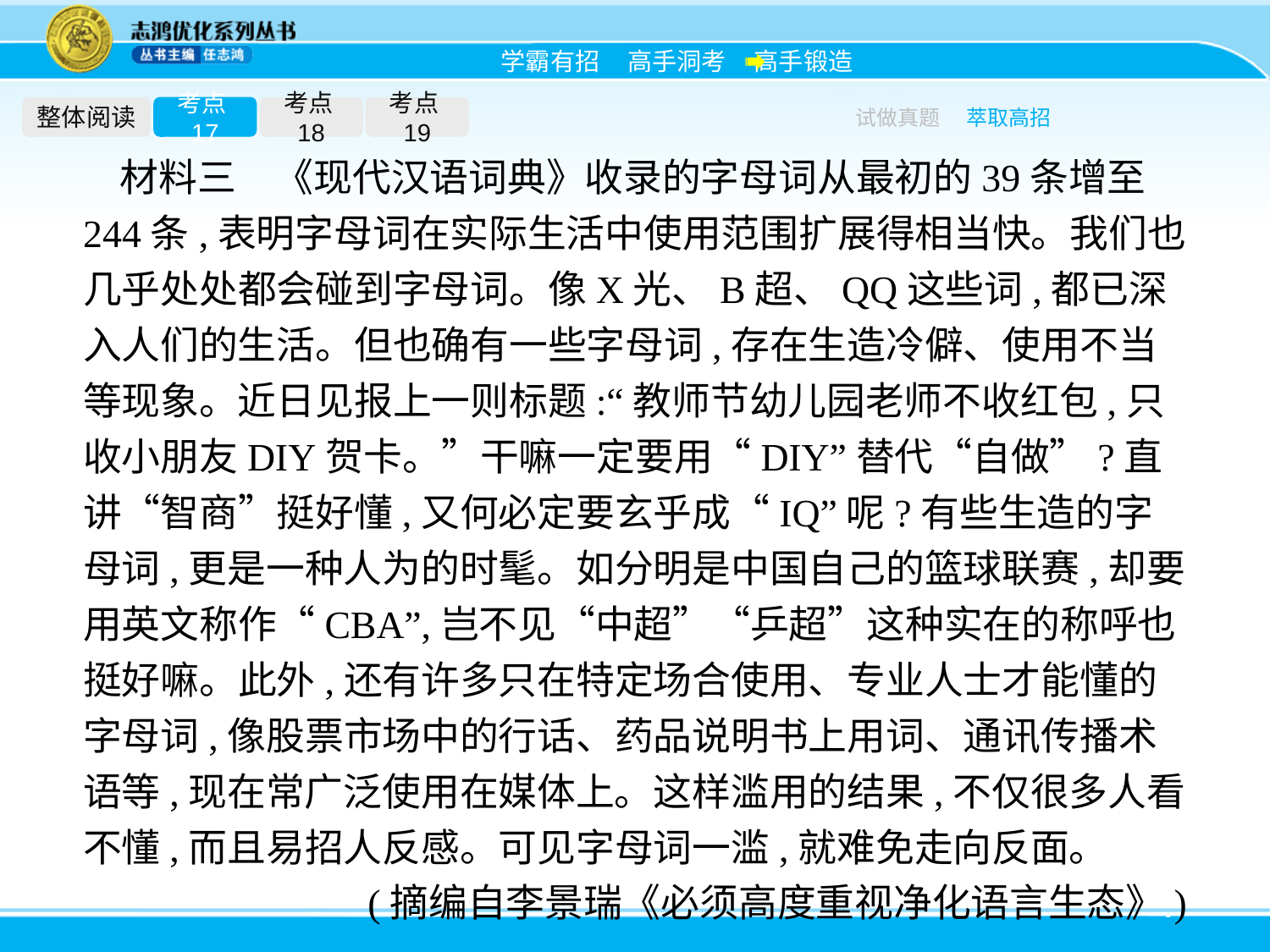

整体阅读
考点17
考点18
考点19
试做真题
萃取高招
材料三　《现代汉语词典》收录的字母词从最初的39条增至244条,表明字母词在实际生活中使用范围扩展得相当快。我们也几乎处处都会碰到字母词。像X光、B超、QQ这些词,都已深入人们的生活。但也确有一些字母词,存在生造冷僻、使用不当等现象。近日见报上一则标题:“教师节幼儿园老师不收红包,只收小朋友DIY贺卡。”干嘛一定要用“DIY”替代“自做”?直讲“智商”挺好懂,又何必定要玄乎成“IQ”呢?有些生造的字母词,更是一种人为的时髦。如分明是中国自己的篮球联赛,却要用英文称作“CBA”,岂不见“中超”“乒超”这种实在的称呼也挺好嘛。此外,还有许多只在特定场合使用、专业人士才能懂的字母词,像股票市场中的行话、药品说明书上用词、通讯传播术语等,现在常广泛使用在媒体上。这样滥用的结果,不仅很多人看不懂,而且易招人反感。可见字母词一滥,就难免走向反面。
(摘编自李景瑞《必须高度重视净化语言生态》)